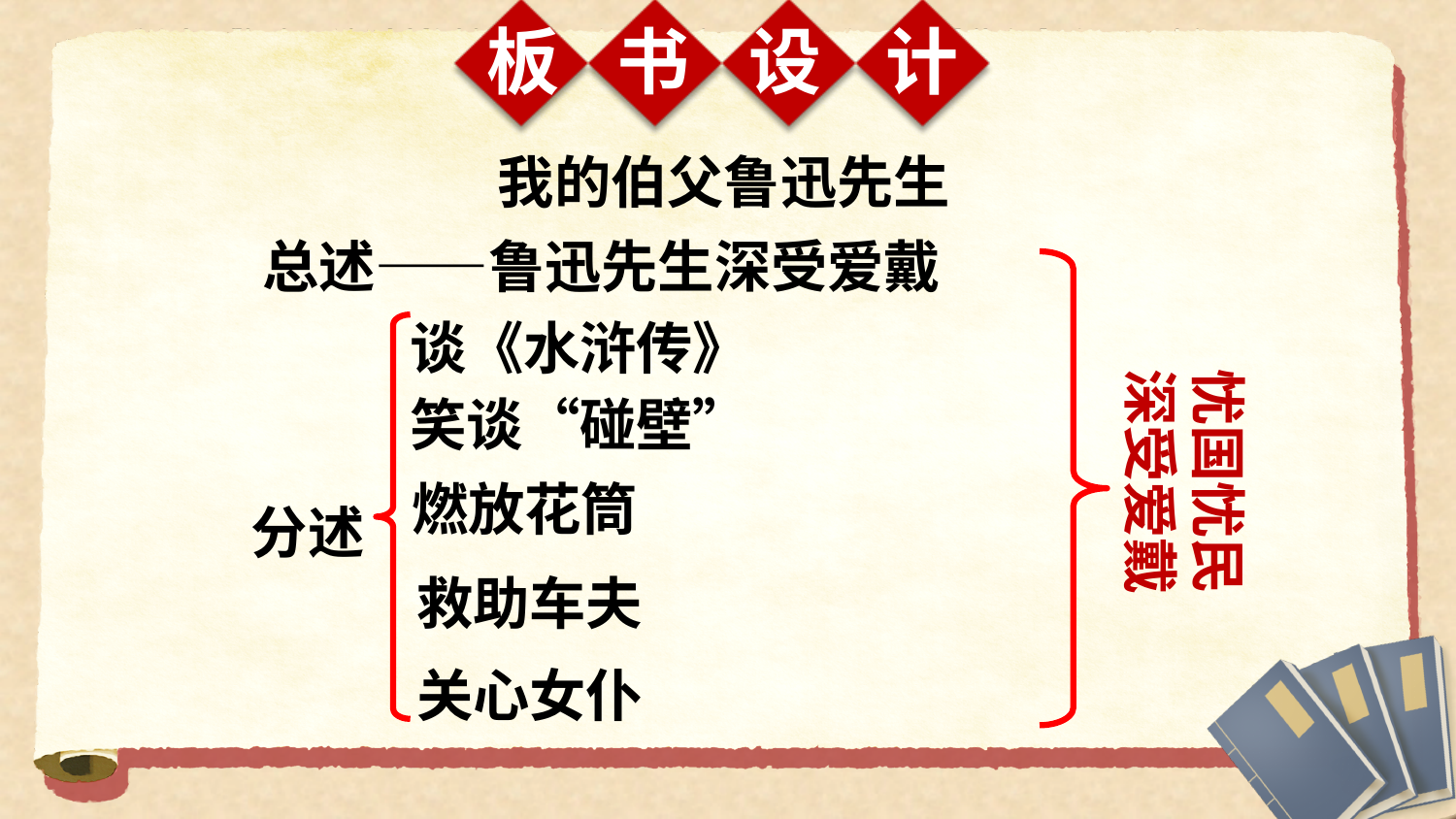

板
书
设
计
我的伯父鲁迅先生
总述——鲁迅先生深受爱戴

谈《水浒传》

忧国忧民
深受爱戴
笑谈“碰壁”
燃放花筒
分述
救助车夫
关心女仆